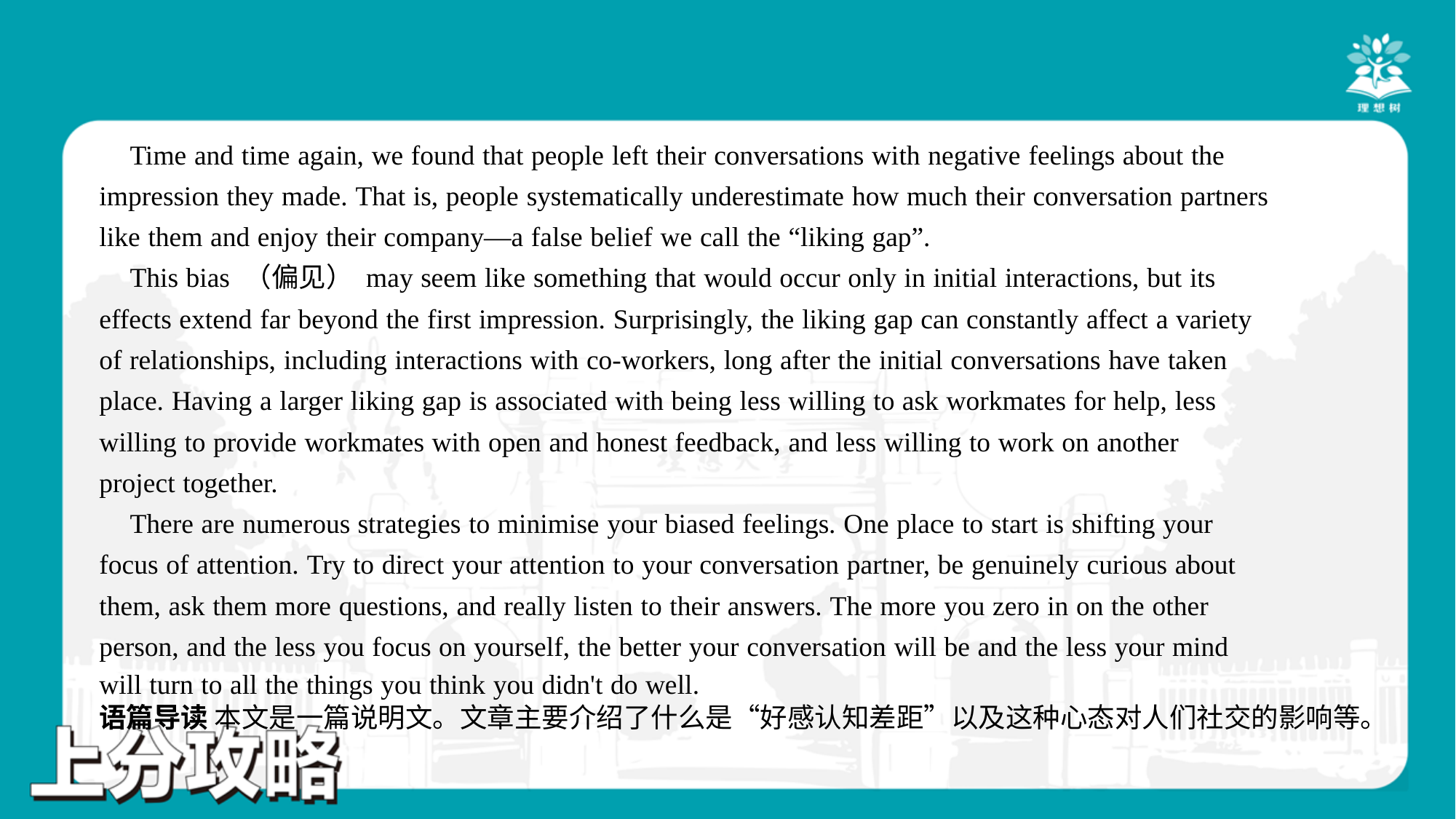

Time and time again, we found that people left their conversations with negative feelings about the
impression they made. That is, people systematically underestimate how much their conversation partners
like them and enjoy their company—a false belief we call the “liking gap”.
    This bias （偏见） may seem like something that would occur only in initial interactions, but its
effects extend far beyond the first impression. Surprisingly, the liking gap can constantly affect a variety
of relationships, including interactions with co-workers, long after the initial conversations have taken
place. Having a larger liking gap is associated with being less willing to ask workmates for help, less
willing to provide workmates with open and honest feedback, and less willing to work on another
project together.
    There are numerous strategies to minimise your biased feelings. One place to start is shifting your
focus of attention. Try to direct your attention to your conversation partner, be genuinely curious about
them, ask them more questions, and really listen to their answers. The more you zero in on the other
person, and the less you focus on yourself, the better your conversation will be and the less your mind
will turn to all the things you think you didn't do well.#6
语篇导读 本文是一篇说明文。文章主要介绍了什么是“好感认知差距”以及这种心态对人们社交的影响等。